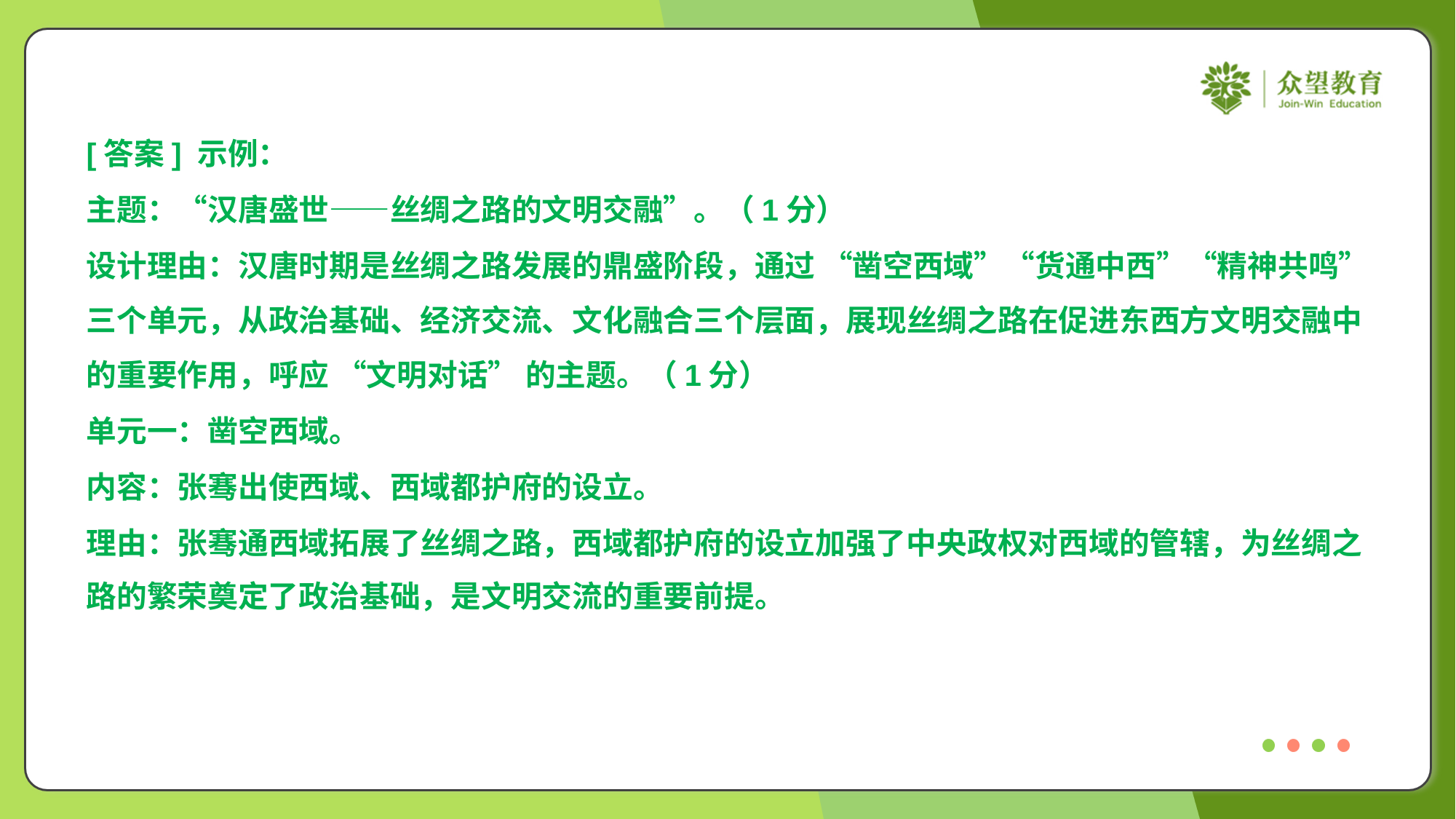

[答案] 示例：
主题：“汉唐盛世——丝绸之路的文明交融”。（1分）
设计理由：汉唐时期是丝绸之路发展的鼎盛阶段，通过 “凿空西域”“货通中西”“精神共鸣”
三个单元，从政治基础、经济交流、文化融合三个层面，展现丝绸之路在促进东西方文明交融中
的重要作用，呼应 “文明对话” 的主题。（1分）
单元一：凿空西域。
内容：张骞出使西域、西域都护府的设立。
理由：张骞通西域拓展了丝绸之路，西域都护府的设立加强了中央政权对西域的管辖，为丝绸之
路的繁荣奠定了政治基础，是文明交流的重要前提。